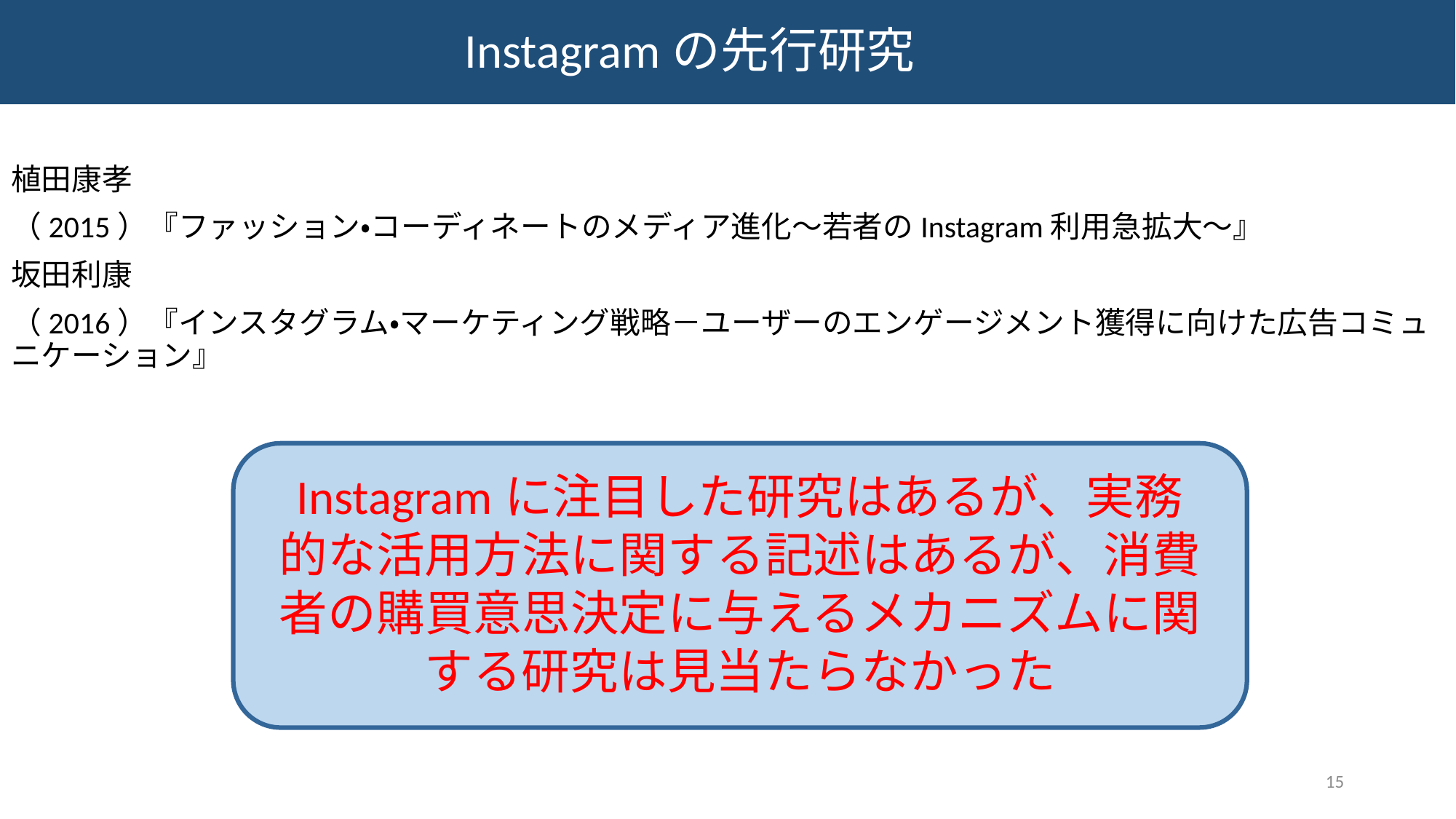

# Instagramの先行研究
植田康孝
（2015）『ファッション・コーディネートのメディア進化～若者のInstagram利用急拡大～』
坂田利康
（2016）『インスタグラム・マーケティング戦略－ユーザーのエンゲージメント獲得に向けた広告コミュニケーション』

Instagramに注目した研究はあるが、実務的な活用方法に関する記述はあるが、消費者の購買意思決定に与えるメカニズムに関する研究は見当たらなかった
15